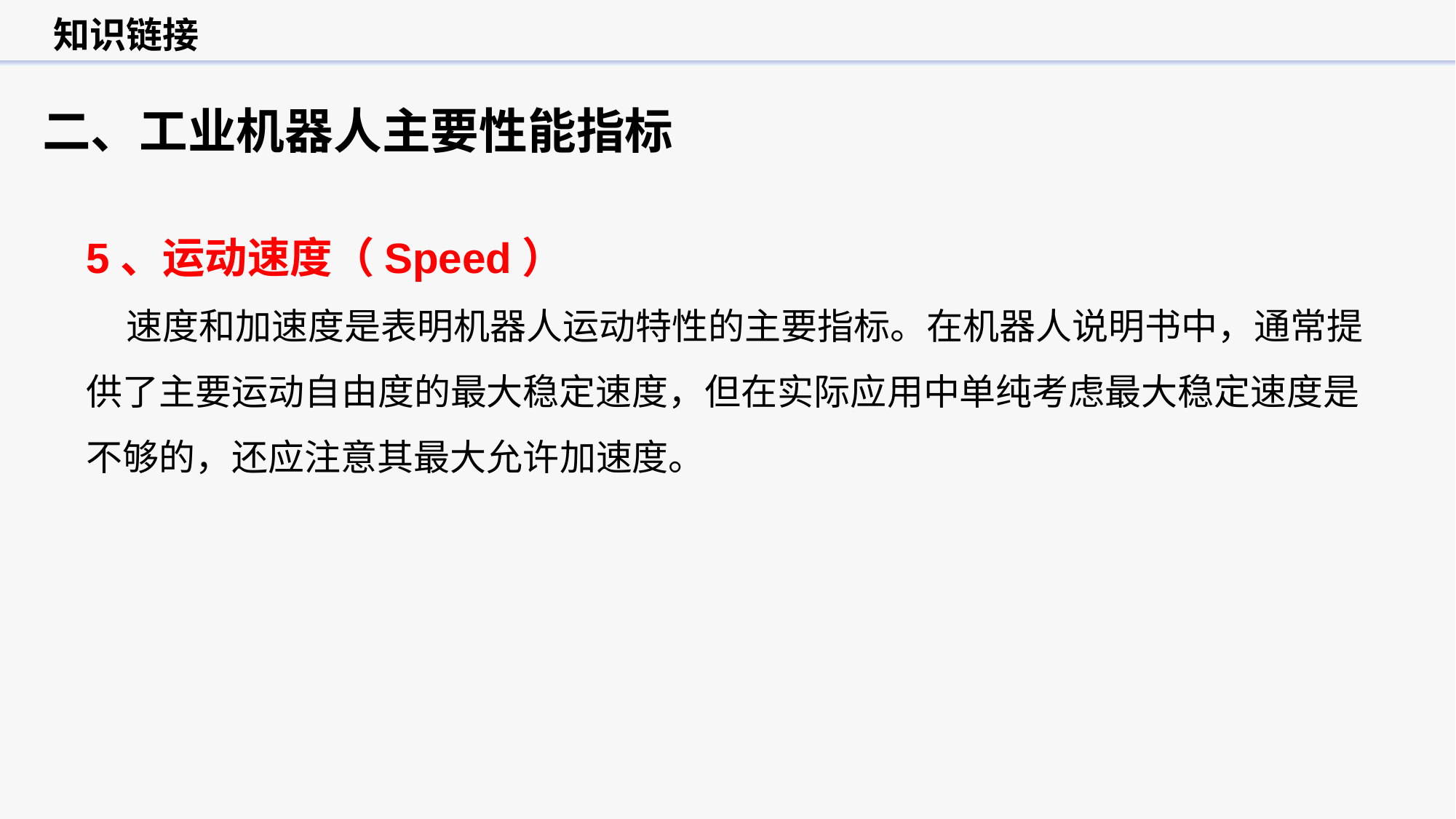

知识链接

二、工业机器人主要性能指标
5、运动速度（Speed）
    速度和加速度是表明机器人运动特性的主要指标。在机器人说明书中，通常提供了主要运动自由度的最大稳定速度，但在实际应用中单纯考虑最大稳定速度是不够的，还应注意其最大允许加速度。